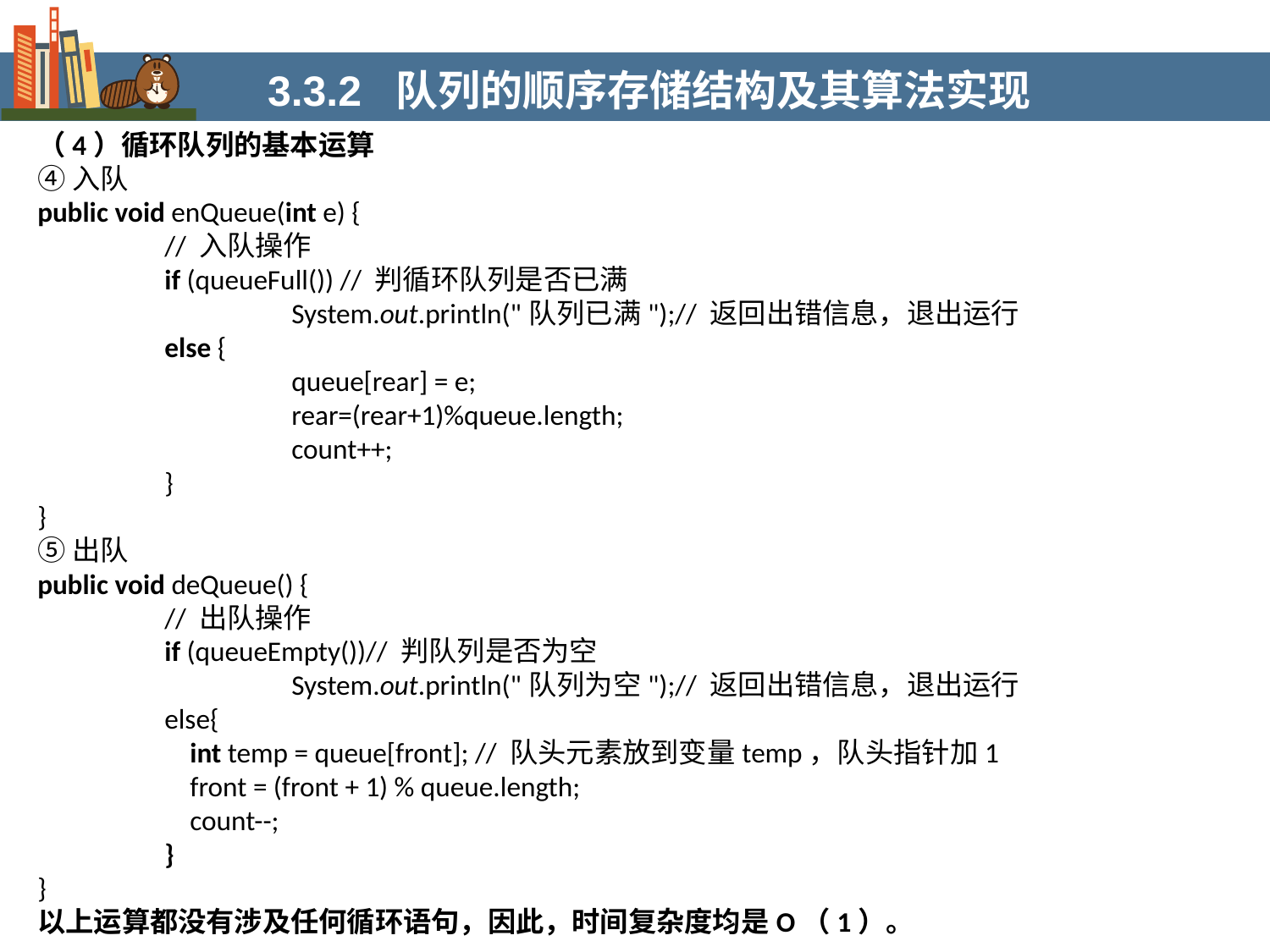

3.3.2  队列的顺序存储结构及其算法实现
（4）循环队列的基本运算
④入队
public void enQueue(int e) {
	// 入队操作
	if (queueFull()) // 判循环队列是否已满
		System.out.println("队列已满");// 返回出错信息，退出运行
	else {
		queue[rear] = e;
		rear=(rear+1)%queue.length;
		count++;
	}
}
⑤出队
public void deQueue() {
	// 出队操作
	if (queueEmpty())// 判队列是否为空
		System.out.println("队列为空");// 返回出错信息，退出运行
	else{
	    int temp = queue[front]; // 队头元素放到变量temp，队头指针加1
	    front = (front + 1) % queue.length;
	    count--;
	}
}
以上运算都没有涉及任何循环语句，因此，时间复杂度均是O（1）。